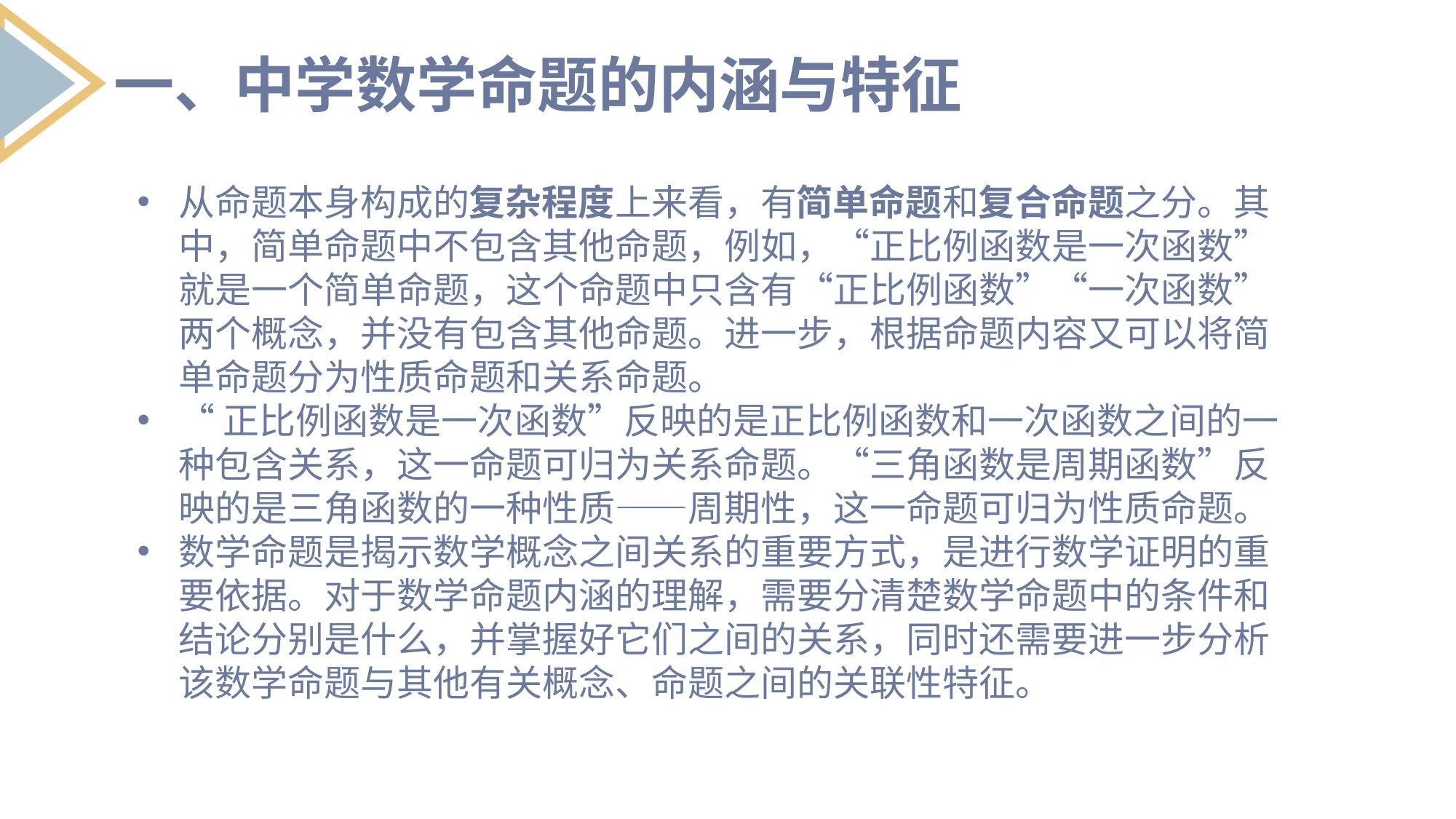

一、中学数学命题的内涵与特征

从命题本身构成的复杂程度上来看，有简单命题和复合命题之分。其中，简单命题中不包含其他命题，例如，“正比例函数是一次函数”就是一个简单命题，这个命题中只含有“正比例函数”“一次函数”两个概念，并没有包含其他命题。进一步，根据命题内容又可以将简单命题分为性质命题和关系命题。
“正比例函数是一次函数”反映的是正比例函数和一次函数之间的一种包含关系，这一命题可归为关系命题。“三角函数是周期函数”反映的是三角函数的一种性质——周期性，这一命题可归为性质命题。
数学命题是揭示数学概念之间关系的重要方式，是进行数学证明的重要依据。对于数学命题内涵的理解，需要分清楚数学命题中的条件和结论分别是什么，并掌握好它们之间的关系，同时还需要进一步分析该数学命题与其他有关概念、命题之间的关联性特征。